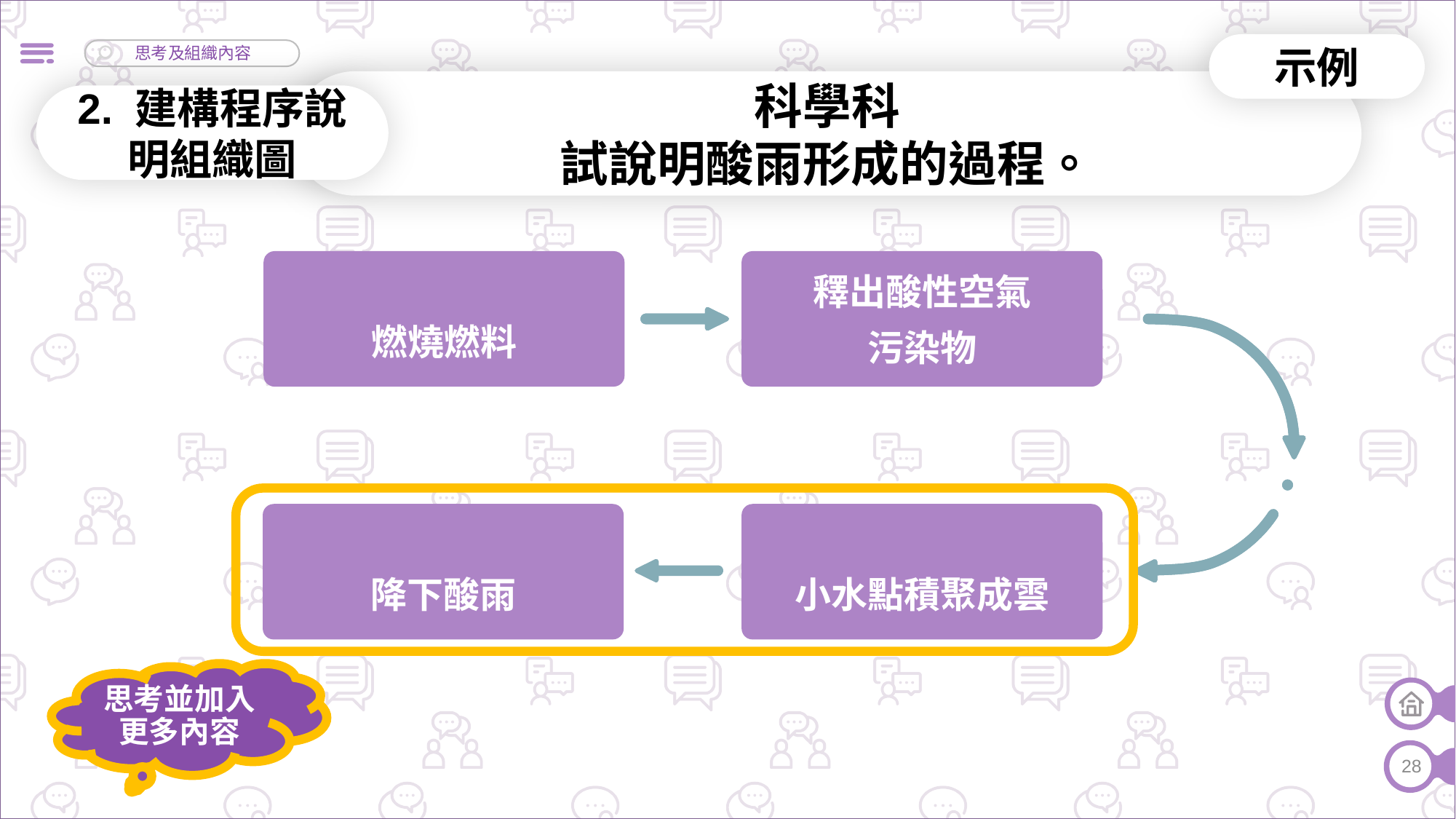

示例
科學科
試說明酸雨形成的過程。
2. 建構程序說明組織圖
燃燒燃料
釋出酸性空氣
污染物

降下酸雨
小水點積聚成雲

思考並加入更多內容
28